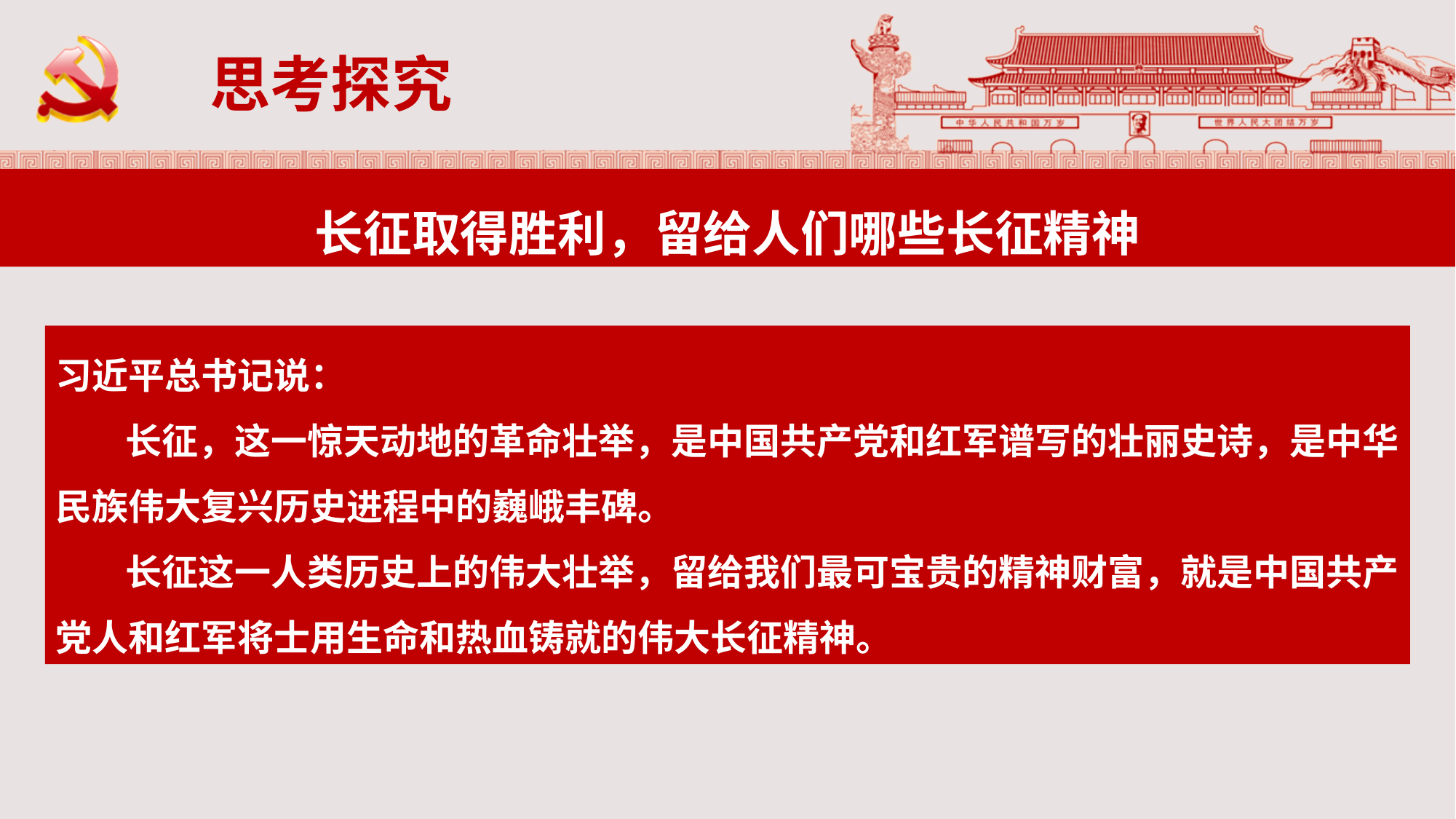

思考探究
长征取得胜利，留给人们哪些长征精神
习近平总书记说：
      长征，这一惊天动地的革命壮举，是中国共产党和红军谱写的壮丽史诗，是中华民族伟大复兴历史进程中的巍峨丰碑。
      长征这一人类历史上的伟大壮举，留给我们最可宝贵的精神财富，就是中国共产党人和红军将士用生命和热血铸就的伟大长征精神。